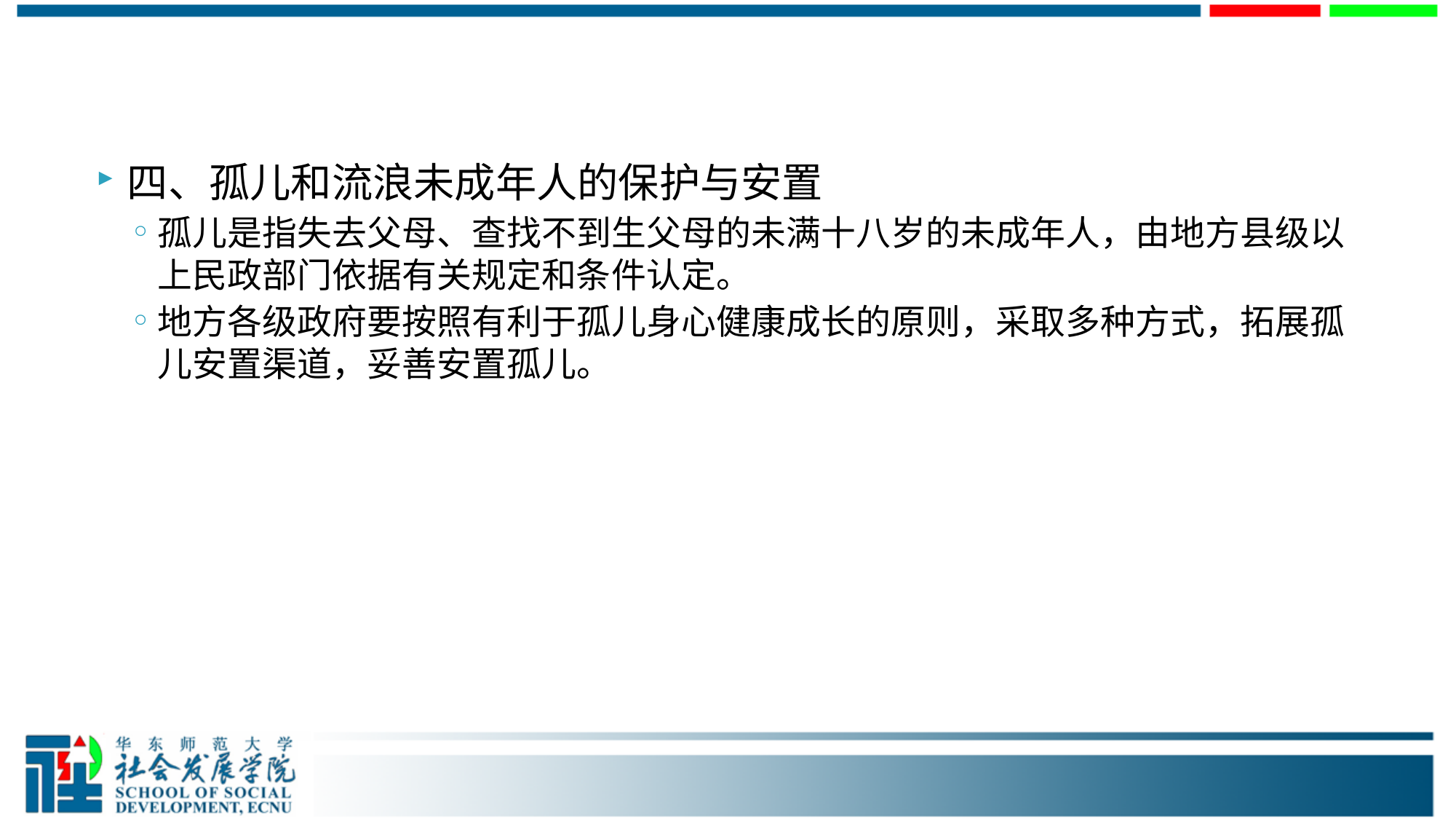

#
四、孤儿和流浪未成年人的保护与安置
孤儿是指失去父母、查找不到生父母的未满十八岁的未成年人，由地方县级以上民政部门依据有关规定和条件认定。
地方各级政府要按照有利于孤儿身心健康成长的原则，采取多种方式，拓展孤儿安置渠道，妥善安置孤儿。